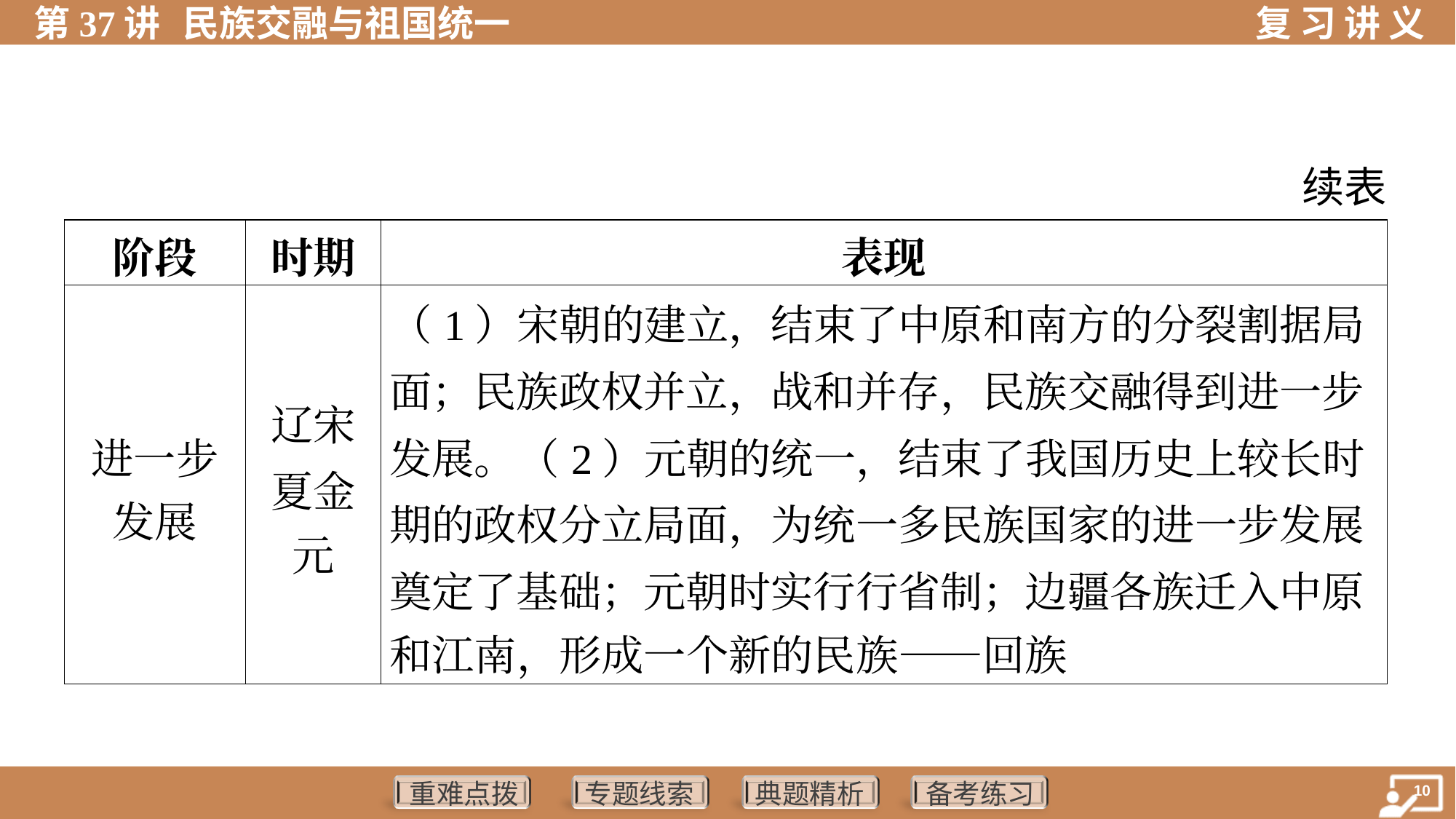

续表
| 阶段 | 时期 | 表现 |
| --- | --- | --- |
| 进一步 发展 | 辽宋 夏金 元 | （1）宋朝的建立，结束了中原和南方的分裂割据局 面；民族政权并立，战和并存，民族交融得到进一步 发展。（2）元朝的统一，结束了我国历史上较长时 期的政权分立局面，为统一多民族国家的进一步发展 奠定了基础；元朝时实行行省制；边疆各族迁入中原 和江南，形成一个新的民族——回族 |